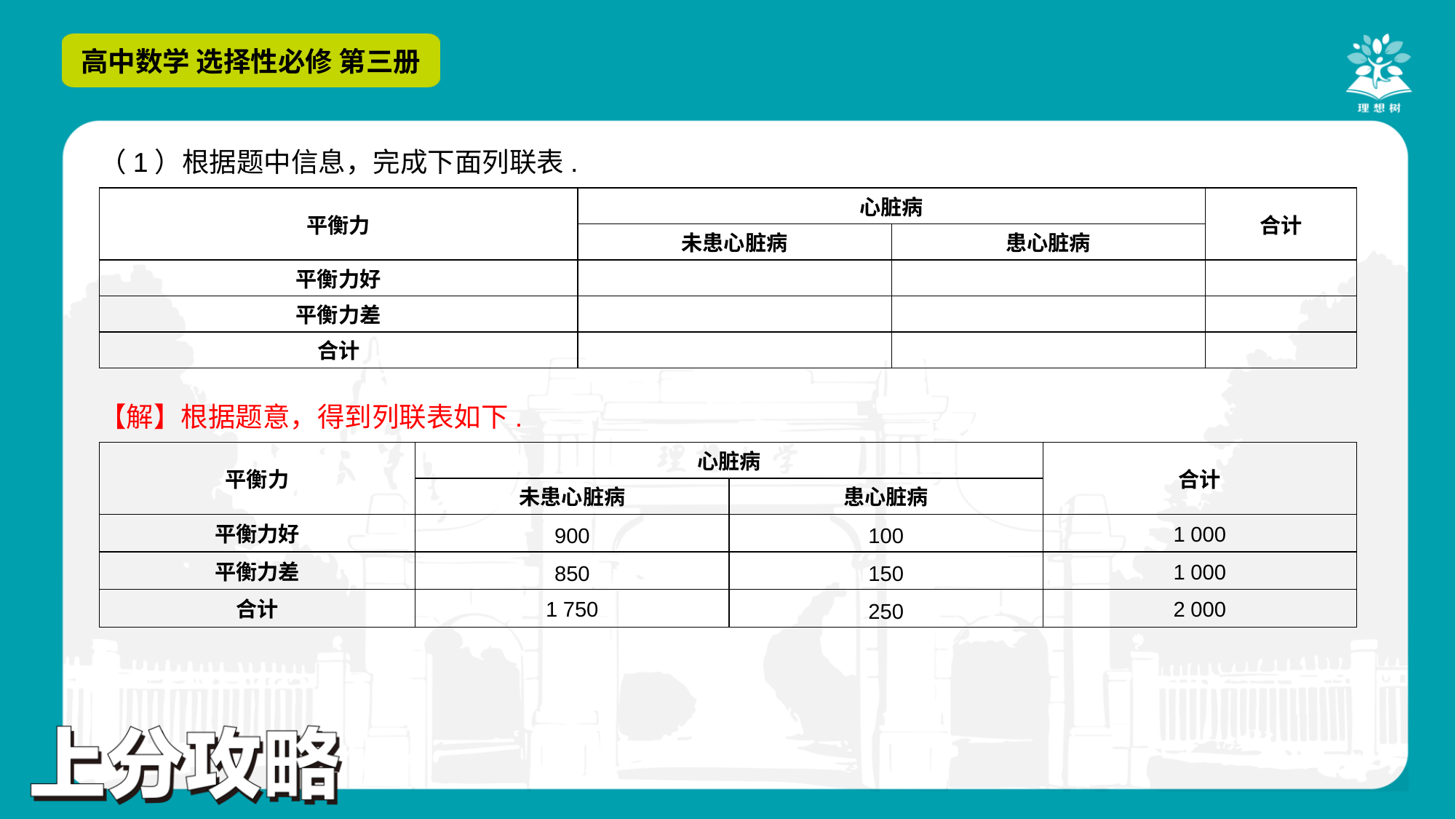

（1）根据题中信息，完成下面列联表.
| 平衡力 | 心脏病 |  | 合计 |
| --- | --- | --- | --- |
|  | 未患心脏病 | 患心脏病 |  |
| 平衡力好 |  |  |  |
| 平衡力差 |  |  |  |
| 合计 |  |  |  |
【解】根据题意，得到列联表如下.
| 平衡力 | 心脏病 |  | 合计 |
| --- | --- | --- | --- |
|  | 未患心脏病 | 患心脏病 |  |
| 平衡力好 | 900 | 100 | 1 000 |
| 平衡力差 | 850 | 150 | 1 000 |
| 合计 | 1 750 | 250 | 2 000 |